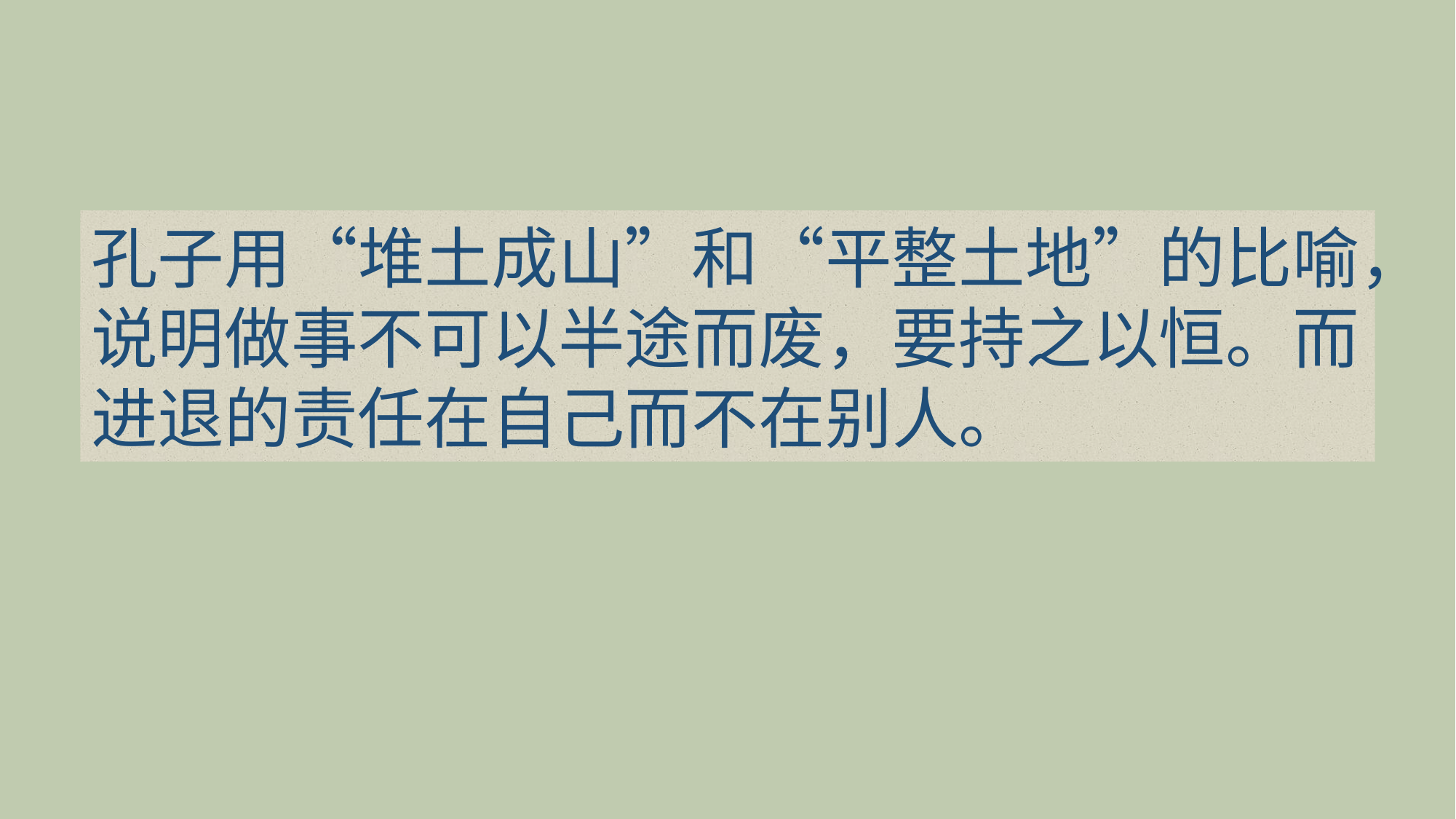

孔子用“堆土成山”和“平整土地”的比喻，说明做事不可以半途而废，要持之以恒。而进退的责任在自己而不在别人。